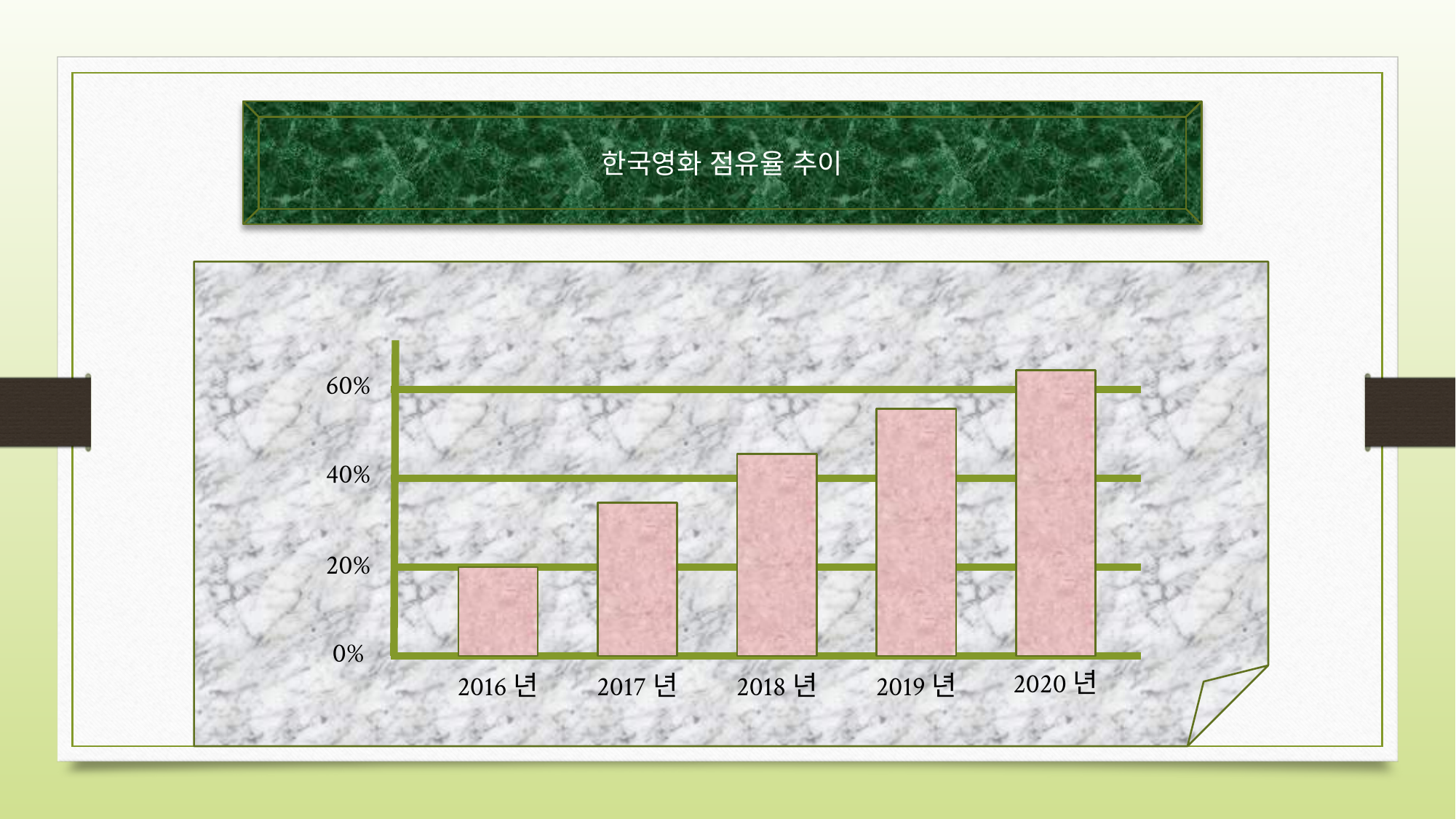

한국영화 점유율 추이

60%

40%

20%

0%
2020년
2016년
2017년
2018년
2019년
4